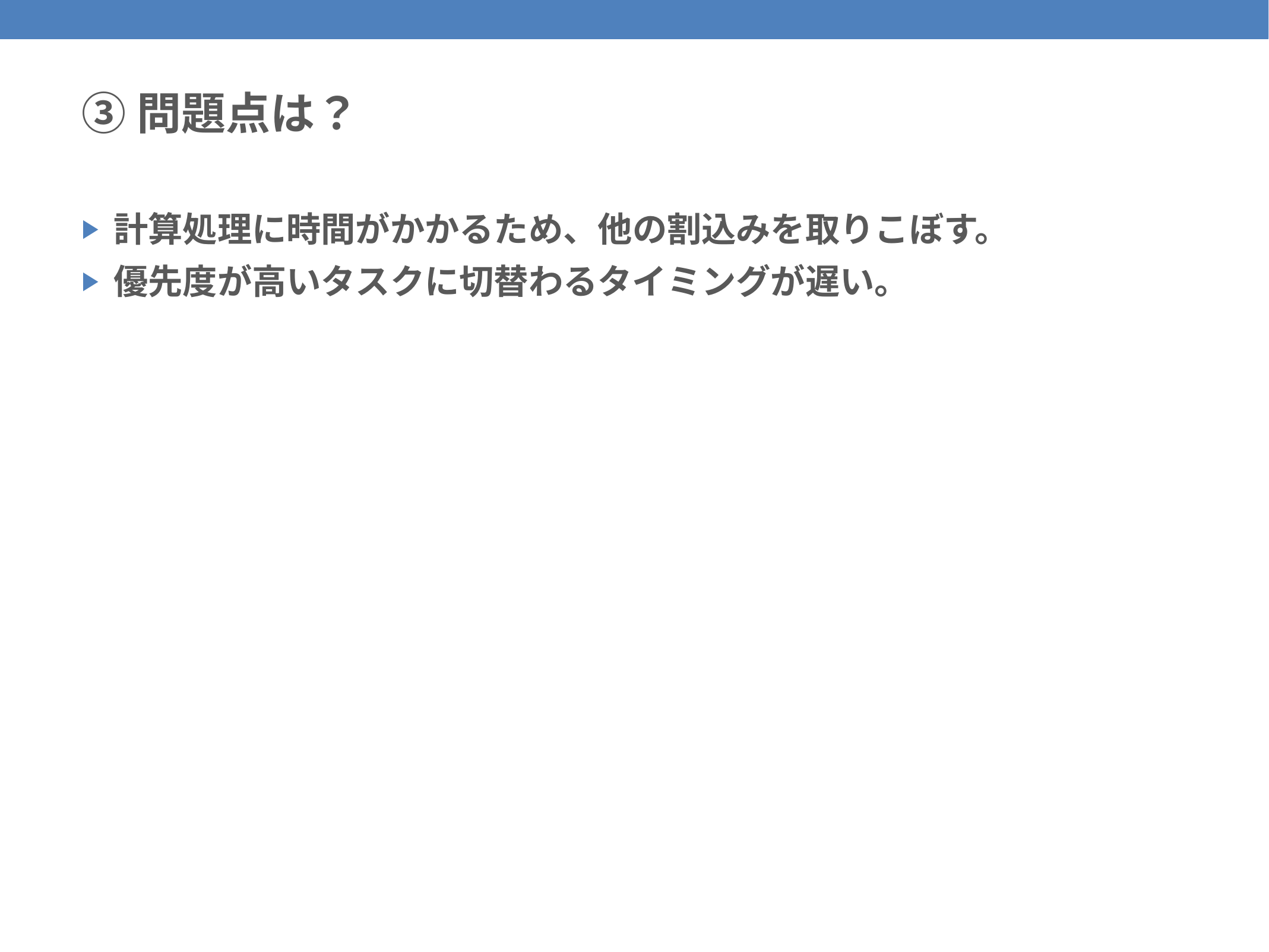

# ③問題点は？
計算処理に時間がかかるため、他の割込みを取りこぼす。
優先度が高いタスクに切替わるタイミングが遅い。